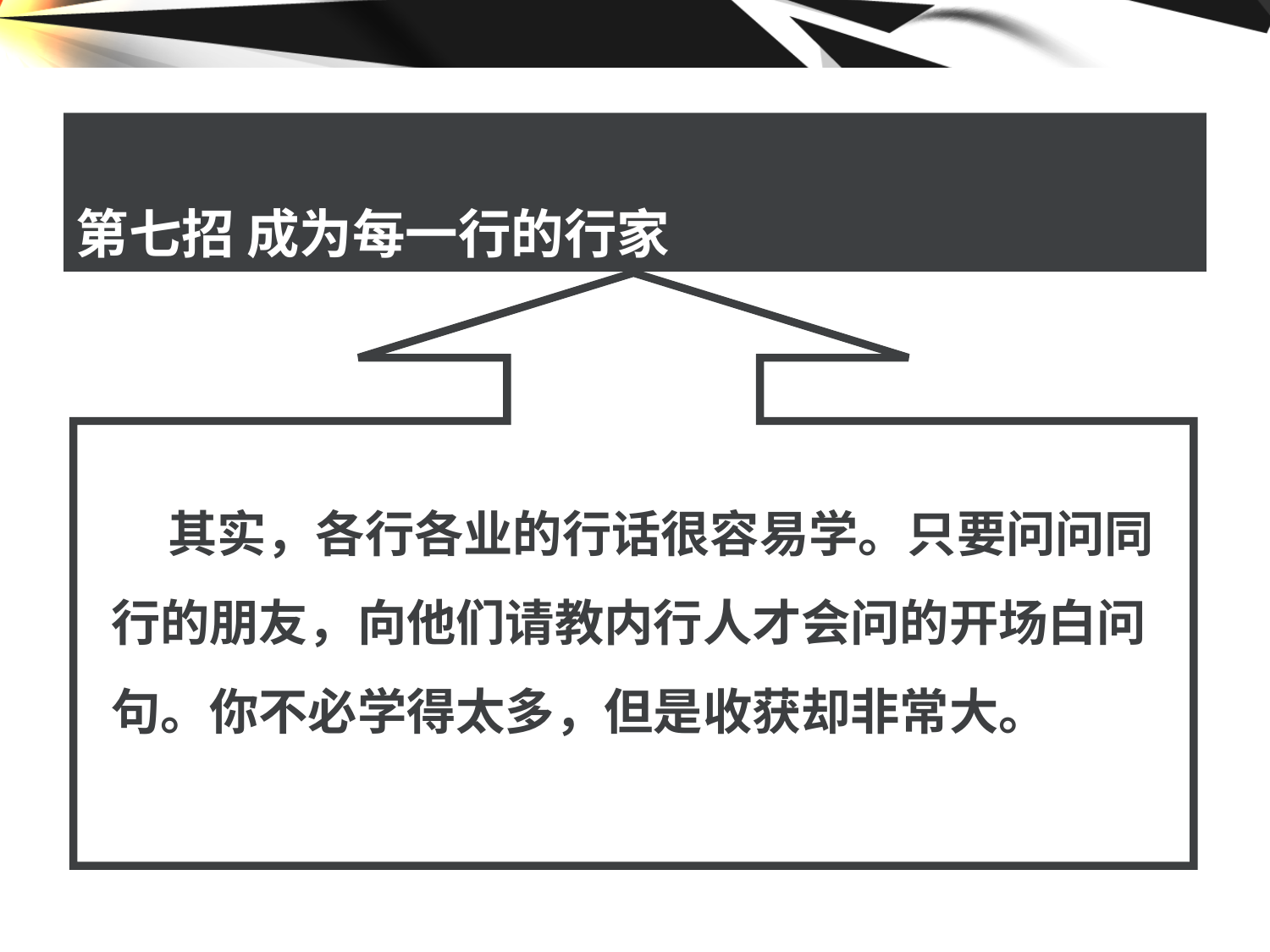

# 第七招 成为每一行的行家

    其实，各行各业的行话很容易学。只要问问同行的朋友，向他们请教内行人才会问的开场白问句。你不必学得太多，但是收获却非常大。